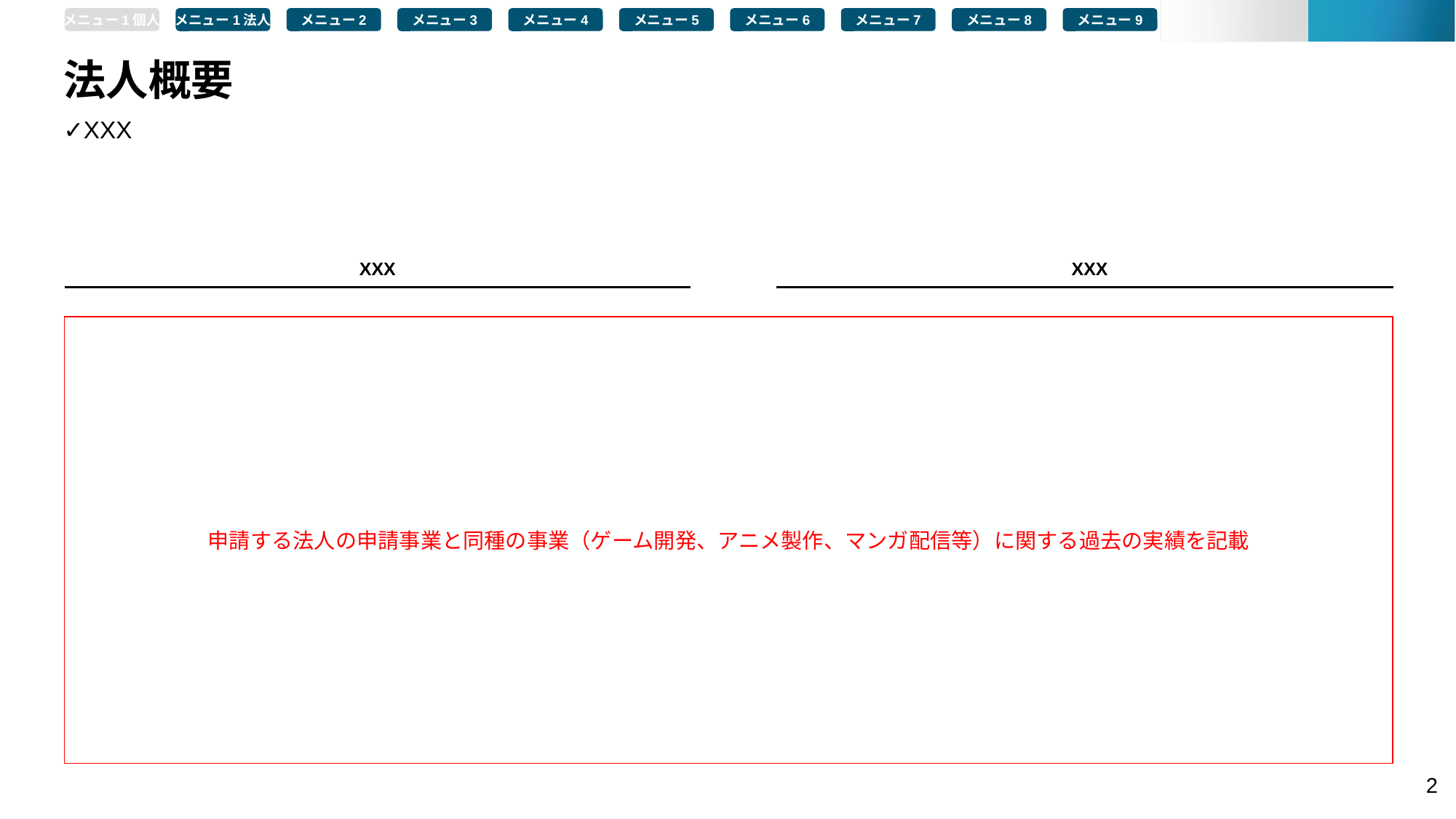

メニュー1個人
メニュー1法人
メニュー2
メニュー3
メニュー4
メニュー5
メニュー6
メニュー7
メニュー8
メニュー9
# 法人概要
✓XXX
XXX
XXX
申請する法人の申請事業と同種の事業（ゲーム開発、アニメ製作、マンガ配信等）に関する過去の実績を記載
2